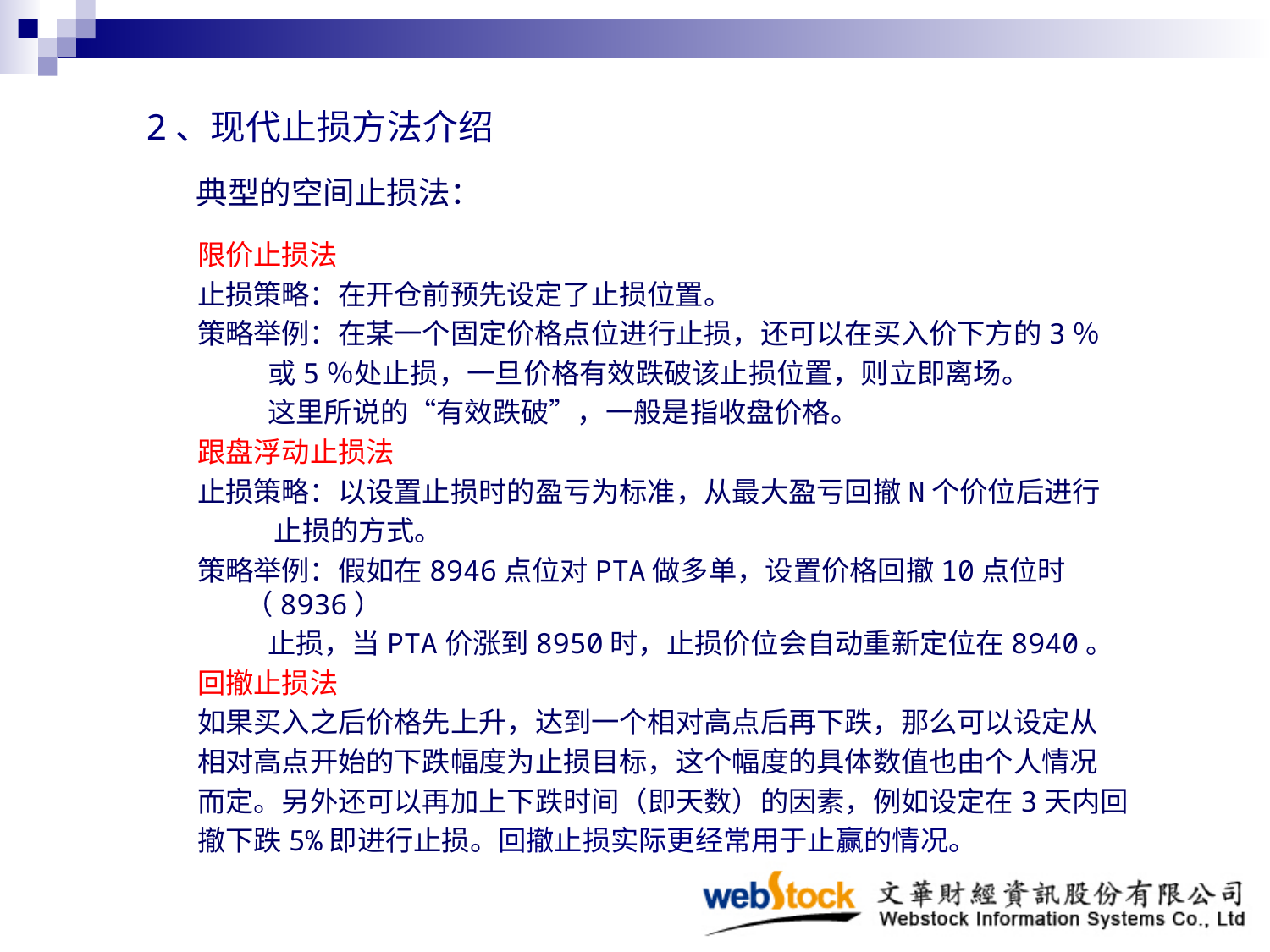

2、现代止损方法介绍
# 典型的空间止损法：
限价止损法
止损策略：在开仓前预先设定了止损位置。
策略举例：在某一个固定价格点位进行止损，还可以在买入价下方的3％
          或5％处止损，一旦价格有效跌破该止损位置，则立即离场。
          这里所说的“有效跌破”，一般是指收盘价格。
跟盘浮动止损法
止损策略：以设置止损时的盈亏为标准，从最大盈亏回撤N个价位后进行
           止损的方式。
策略举例：假如在8946点位对PTA做多单，设置价格回撤10点位时（8936）
          止损，当PTA价涨到8950时，止损价位会自动重新定位在8940。
回撤止损法
如果买入之后价格先上升，达到一个相对高点后再下跌，那么可以设定从
相对高点开始的下跌幅度为止损目标，这个幅度的具体数值也由个人情况
而定。另外还可以再加上下跌时间（即天数）的因素，例如设定在3天内回
撤下跌5%即进行止损。回撤止损实际更经常用于止赢的情况。